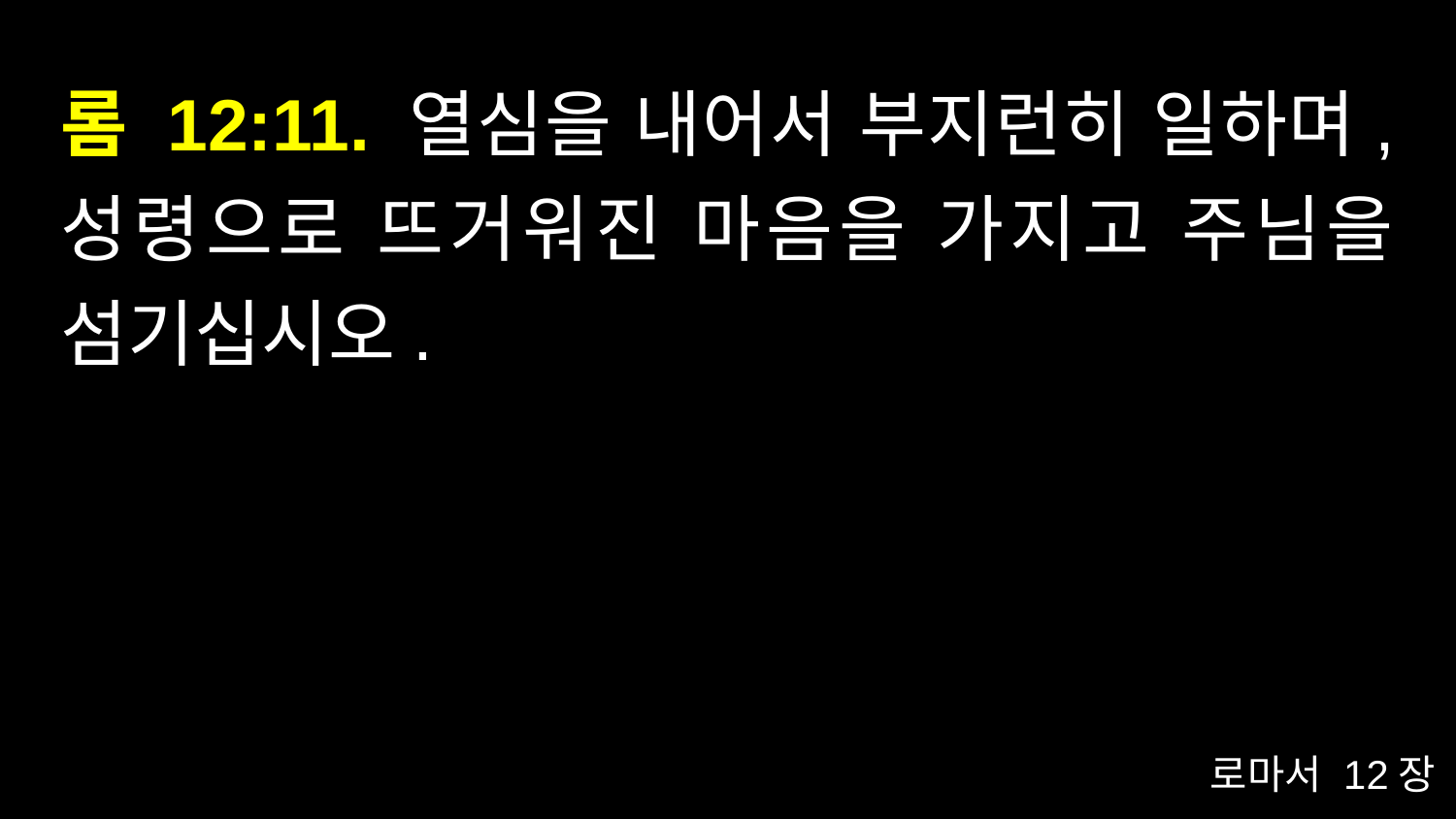

# 롬 12:11. 열심을 내어서 부지런히 일하며, 성령으로 뜨거워진 마음을 가지고 주님을 섬기십시오.
로마서 12장